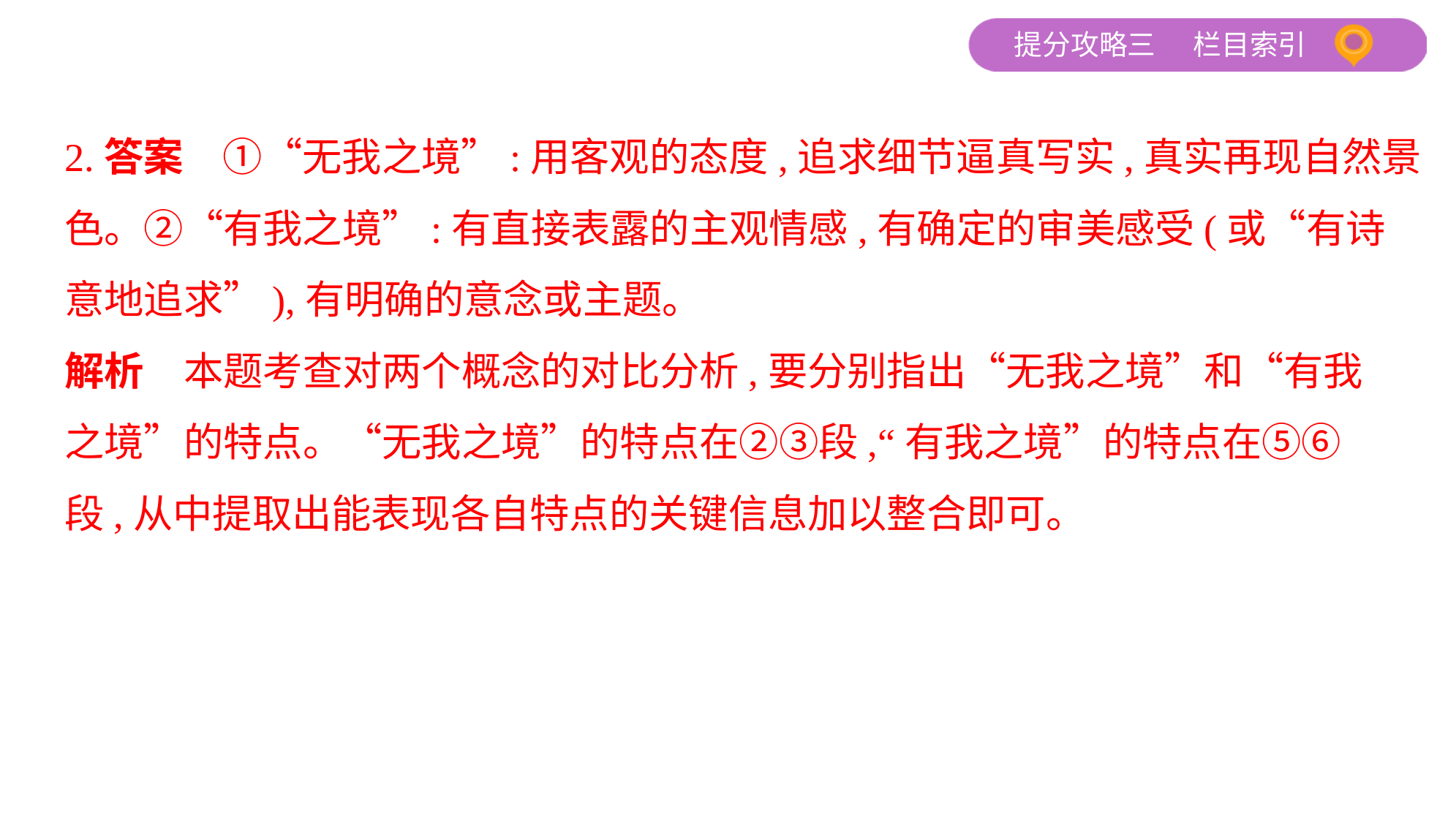

2.答案　①“无我之境”:用客观的态度,追求细节逼真写实,真实再现自然景
色。②“有我之境”:有直接表露的主观情感,有确定的审美感受(或“有诗
意地追求”),有明确的意念或主题。
解析　本题考查对两个概念的对比分析,要分别指出“无我之境”和“有我
之境”的特点。“无我之境”的特点在②③段,“有我之境”的特点在⑤⑥
段,从中提取出能表现各自特点的关键信息加以整合即可。